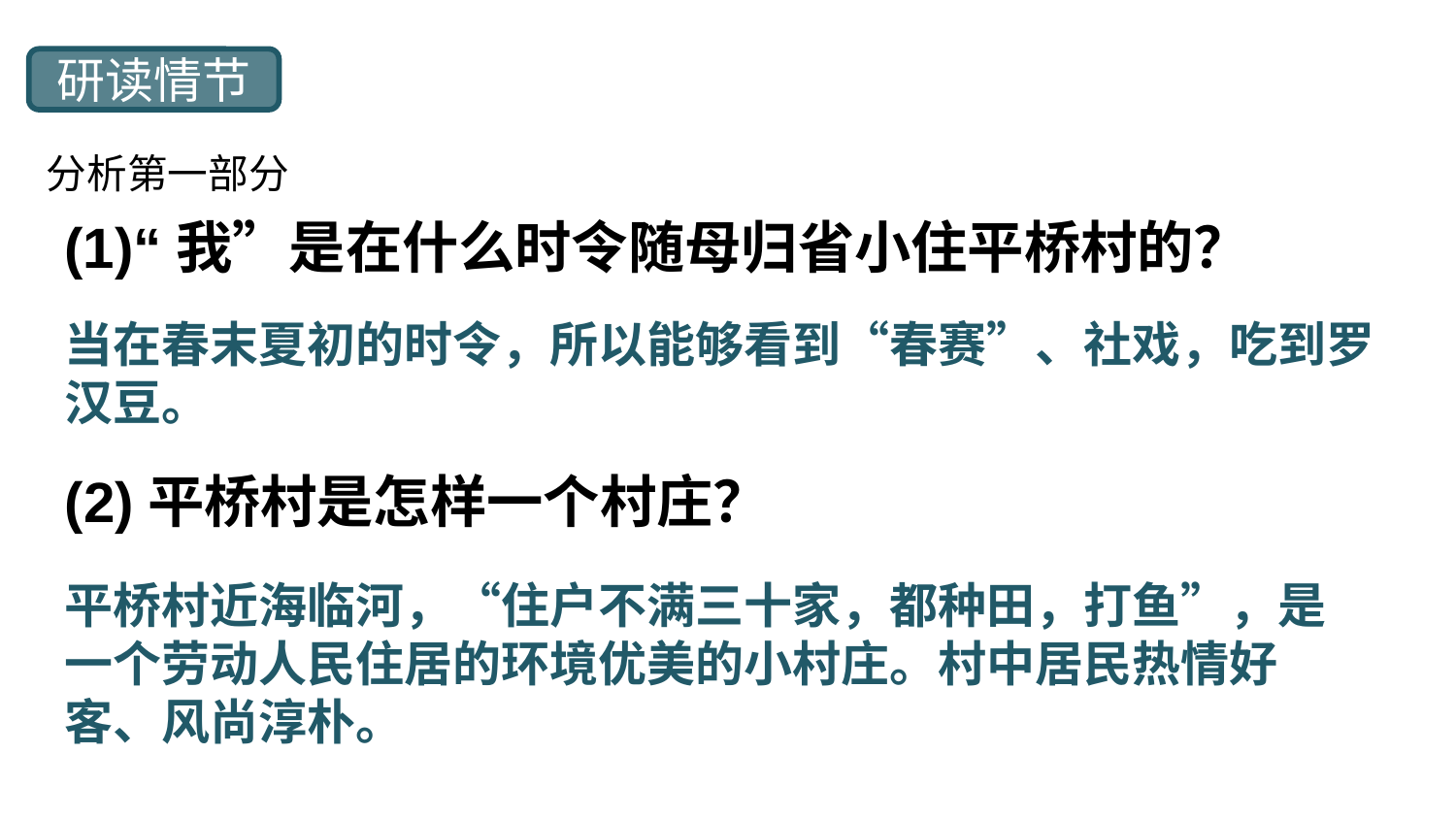

研读情节
分析第一部分
(1)“我”是在什么时令随母归省小住平桥村的？
当在春末夏初的时令，所以能够看到“春赛”、社戏，吃到罗汉豆。
(2)平桥村是怎样一个村庄？
平桥村近海临河，“住户不满三十家，都种田，打鱼”，是一个劳动人民住居的环境优美的小村庄。村中居民热情好客、风尚淳朴。